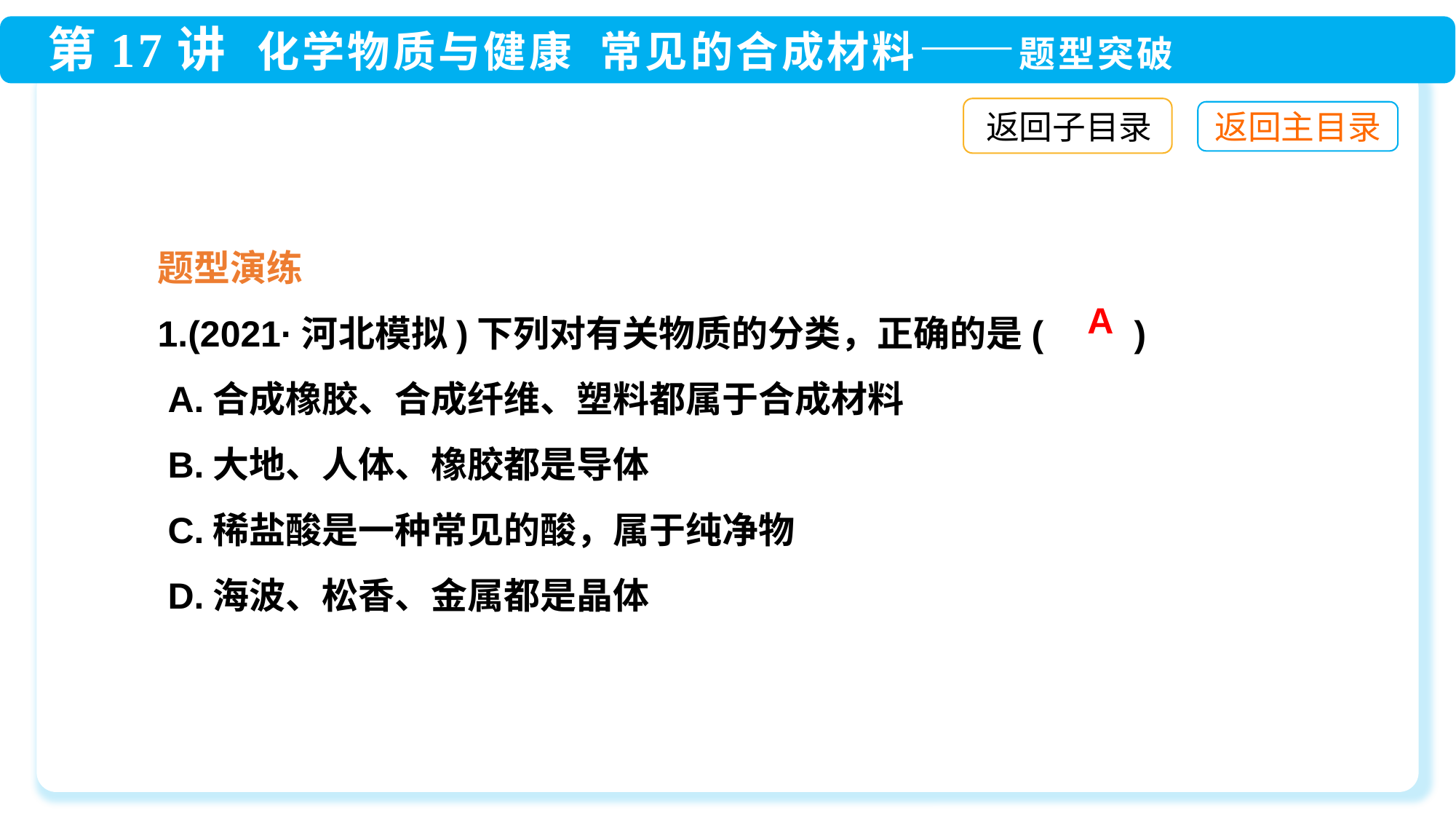

返回子目录
题型演练
1.(2021·河北模拟)下列对有关物质的分类，正确的是(　　)
 A.合成橡胶、合成纤维、塑料都属于合成材料
 B.大地、人体、橡胶都是导体
 C.稀盐酸是一种常见的酸，属于纯净物
 D.海波、松香、金属都是晶体
A